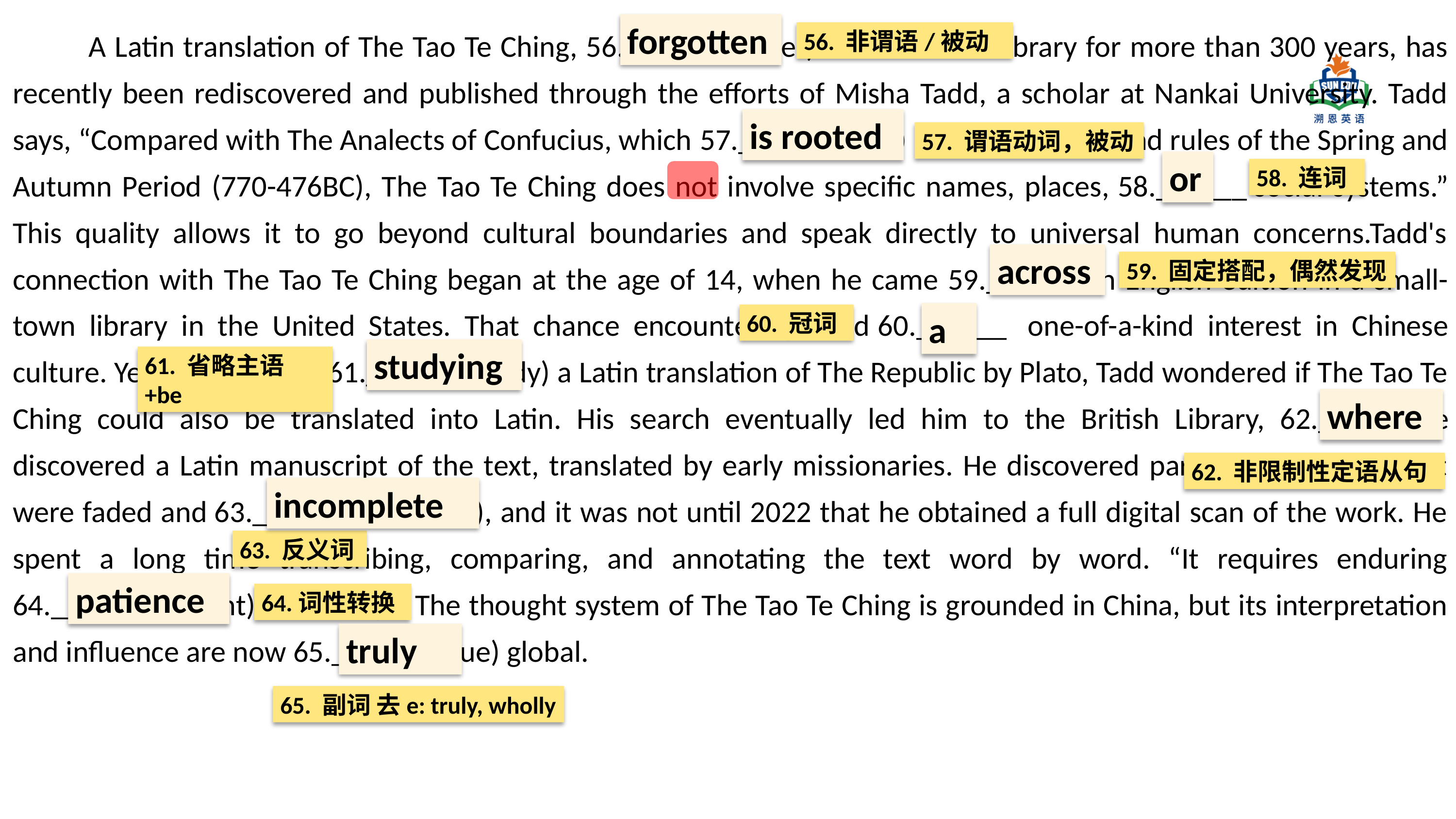

A Latin translation of The Tao Te Ching, 56.______ (forget) in the British Library for more than 300 years, has recently been rediscovered and published through the efforts of Misha Tadd, a scholar at Nankai University. Tadd says, “Compared with The Analects of Confucius, which 57.______ (root) in the traditions and rules of the Spring and Autumn Period (770-476BC), The Tao Te Ching does not involve specific names, places, 58.______ social systems.” This quality allows it to go beyond cultural boundaries and speak directly to universal human concerns.Tadd's connection with The Tao Te Ching began at the age of 14, when he came 59.______ an English edition in a small-town library in the United States. That chance encounter sparked 60.______  one-of-a-kind interest in Chinese culture. Years later, while 61.______ (study) a Latin translation of The Republic by Plato, Tadd wondered if The Tao Te Ching could also be translated into Latin. His search eventually led him to the British Library, 62.______ he discovered a Latin manuscript of the text, translated by early missionaries. He discovered parts of the manuscript were faded and 63.______ (complete), and it was not until 2022 that he obtained a full digital scan of the work. He spent a long time transcribing, comparing, and annotating the text word by word. “It requires enduring 64.______ (patient),” Tadd says. The thought system of The Tao Te Ching is grounded in China, but its interpretation and influence are now 65.______ (true) global.
forgotten
56. 非谓语/被动
is rooted
57. 谓语动词，被动
or
58. 连词

across
59. 固定搭配，偶然发现
a
60. 冠词
studying
61. 省略主语+be
where
62. 非限制性定语从句
incomplete
63. 反义词
patience
64.词性转换
truly
65. 副词 去e: truly, wholly